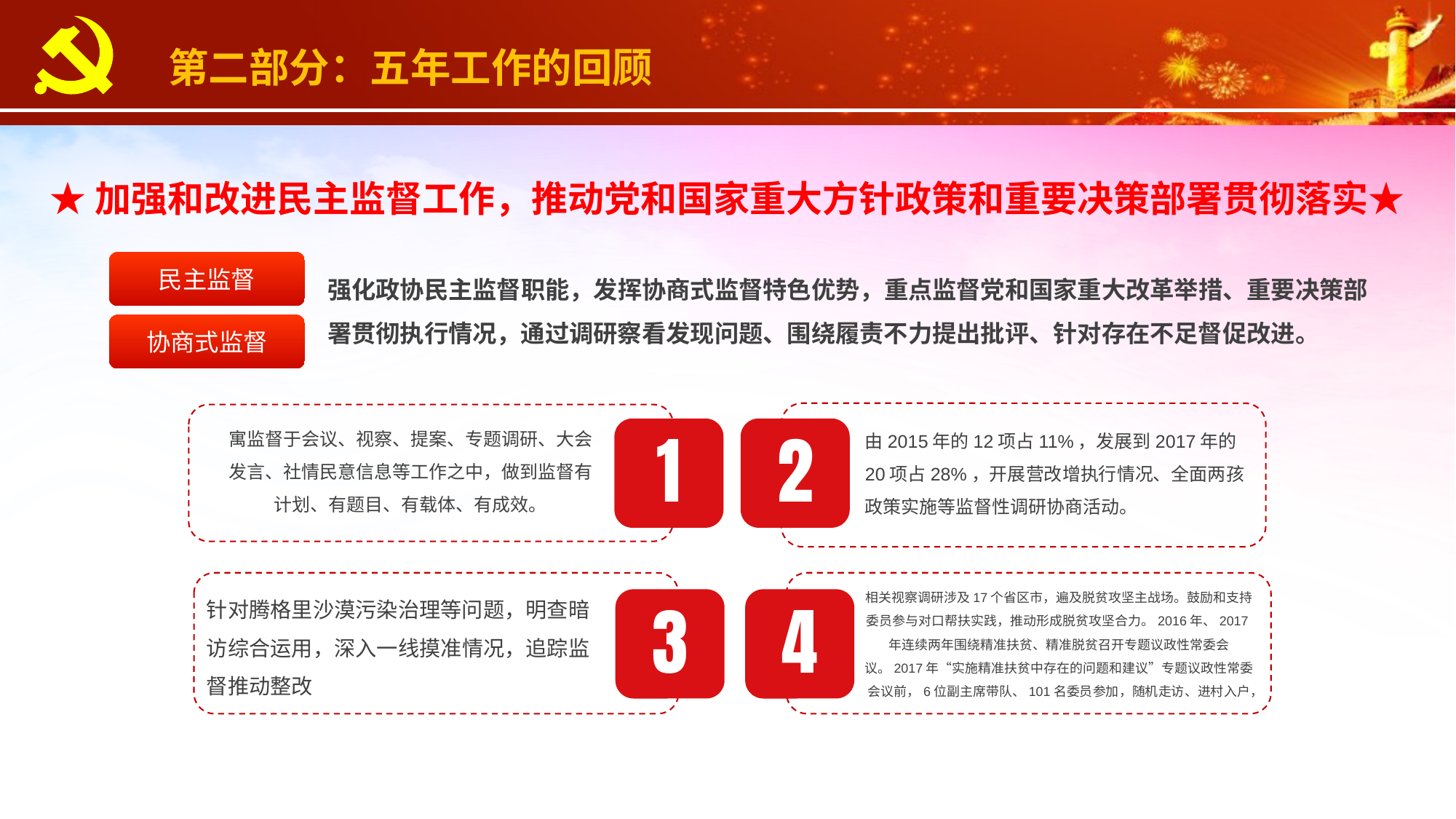

第二部分：五年工作的回顾
★加强和改进民主监督工作，推动党和国家重大方针政策和重要决策部署贯彻落实★
民主监督
强化政协民主监督职能，发挥协商式监督特色优势，重点监督党和国家重大改革举措、重要决策部署贯彻执行情况，通过调研察看发现问题、围绕履责不力提出批评、针对存在不足督促改进。
协商式监督

2

1
寓监督于会议、视察、提案、专题调研、大会发言、社情民意信息等工作之中，做到监督有计划、有题目、有载体、有成效。
由2015年的12项占11%，发展到2017年的20项占28%，开展营改增执行情况、全面两孩政策实施等监督性调研协商活动。

4

3
相关视察调研涉及17个省区市，遍及脱贫攻坚主战场。鼓励和支持委员参与对口帮扶实践，推动形成脱贫攻坚合力。2016年、2017年连续两年围绕精准扶贫、精准脱贫召开专题议政性常委会议。2017年“实施精准扶贫中存在的问题和建议”专题议政性常委会议前，6位副主席带队、101名委员参加，随机走访、进村入户，
针对腾格里沙漠污染治理等问题，明查暗访综合运用，深入一线摸准情况，追踪监督推动整改